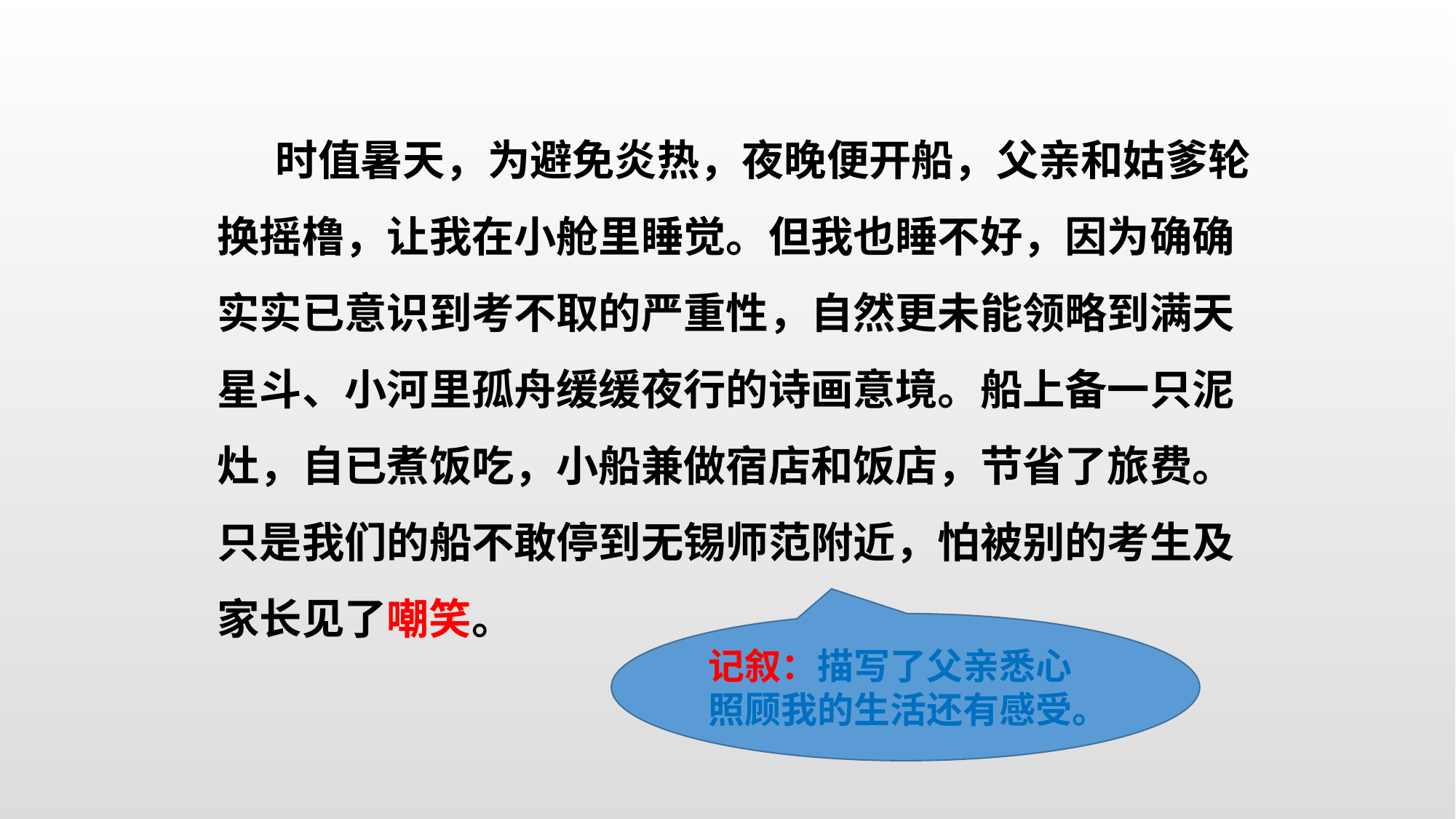

时值暑天，为避免炎热，夜晚便开船，父亲和姑爹轮换摇橹，让我在小舱里睡觉。但我也睡不好，因为确确实实已意识到考不取的严重性，自然更未能领略到满天星斗、小河里孤舟缓缓夜行的诗画意境。船上备一只泥灶，自已煮饭吃，小船兼做宿店和饭店，节省了旅费。只是我们的船不敢停到无锡师范附近，怕被别的考生及家长见了嘲笑。
记叙：描写了父亲悉心照顾我的生活还有感受。